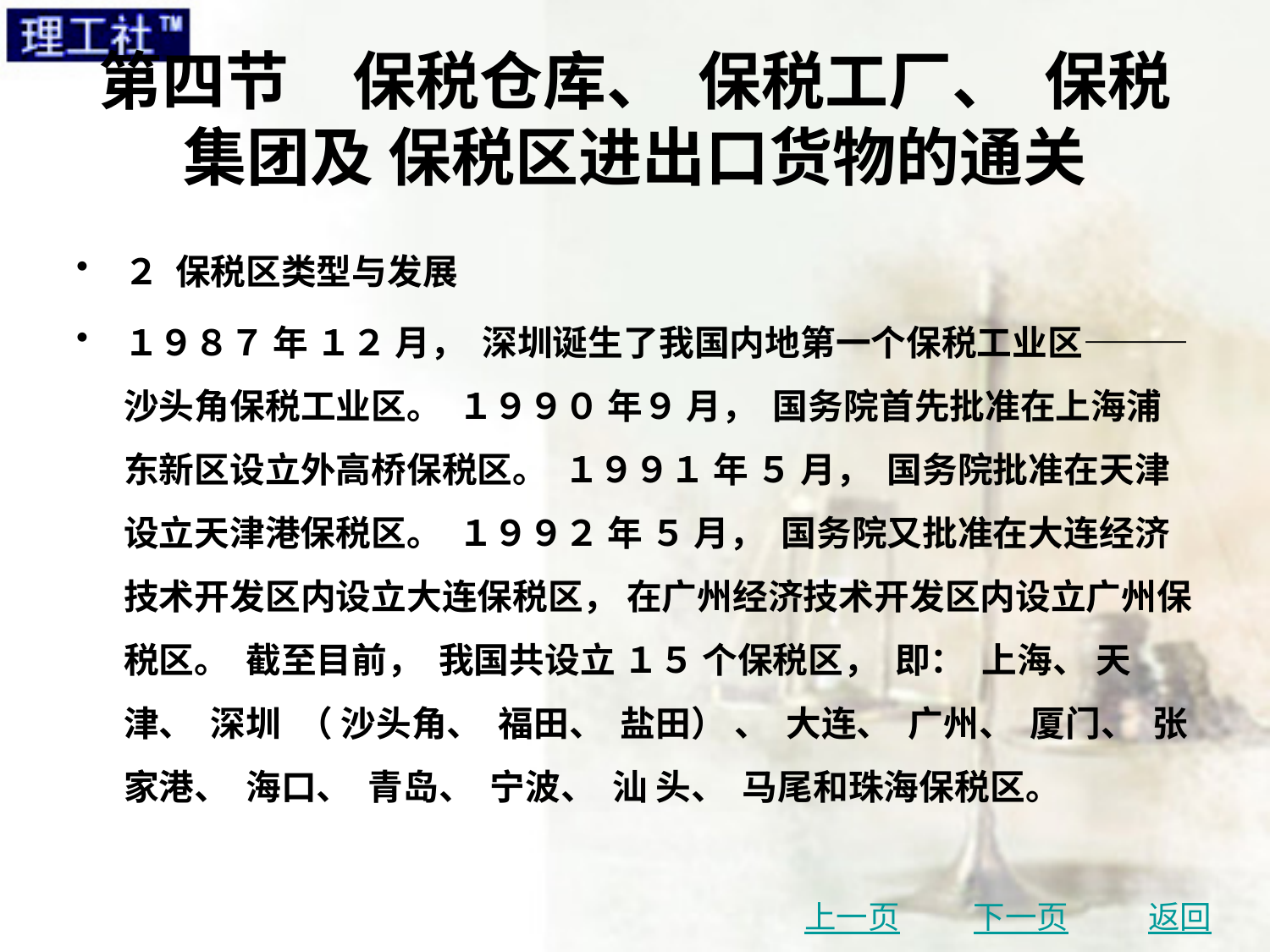

# 第四节　保税仓库、  保税工厂、  保税集团及 保税区进出口货物的通关
２  保税区类型与发展
１９８７ 年 １２ 月，  深圳诞生了我国内地第一个保税工业区———沙头角保税工业区。  １９９０ 年９ 月，  国务院首先批准在上海浦东新区设立外高桥保税区。  １９９１ 年 ５ 月，  国务院批准在天津 设立天津港保税区。  １９９２ 年 ５ 月，  国务院又批准在大连经济技术开发区内设立大连保税区， 在广州经济技术开发区内设立广州保税区。  截至目前，  我国共设立 １５ 个保税区，  即：  上海、 天津、  深圳  （ 沙头角、  福田、  盐田） 、  大连、  广州、  厦门、  张家港、  海口、  青岛、  宁波、  汕 头、  马尾和珠海保税区。

上一页
下一页
返回